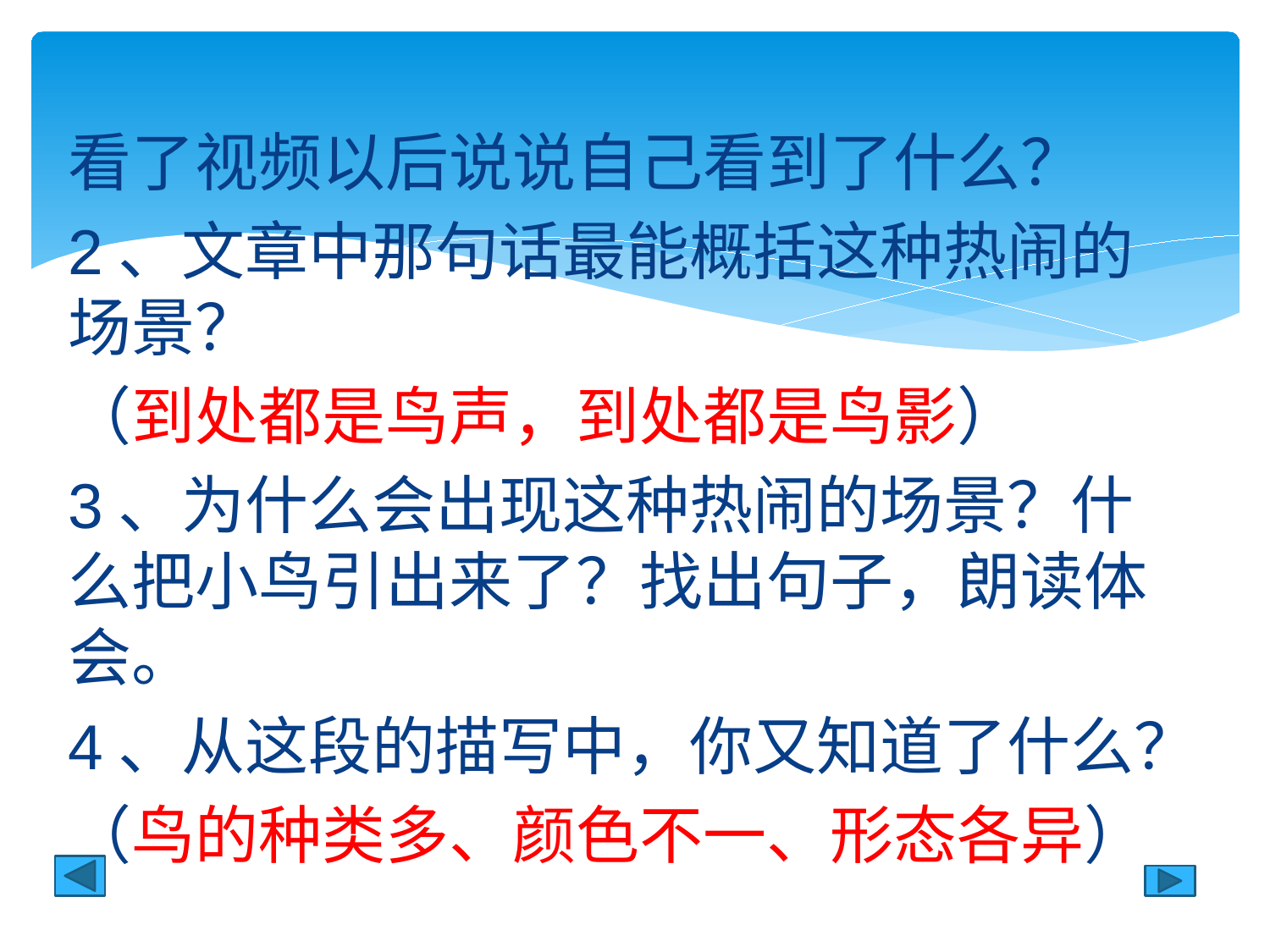

看了视频以后说说自己看到了什么？
2、文章中那句话最能概括这种热闹的场景？
（到处都是鸟声，到处都是鸟影）
3、为什么会出现这种热闹的场景？什么把小鸟引出来了？找出句子，朗读体会。
4、从这段的描写中，你又知道了什么？
（鸟的种类多、颜色不一、形态各异）